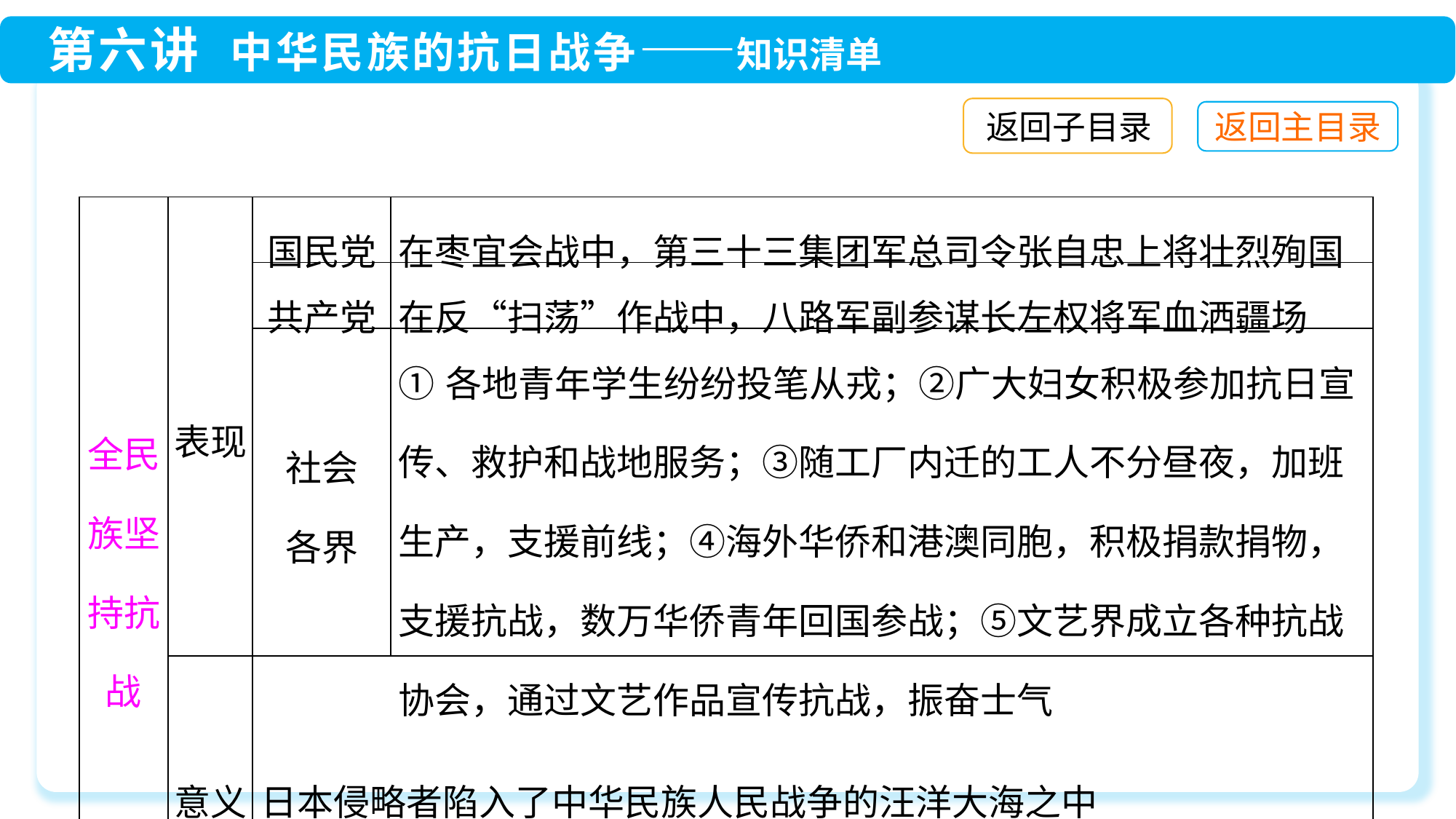

返回子目录
| 全民族坚持抗战 | 表现 | 国民党 | 在枣宜会战中，第三十三集团军总司令张自忠上将壮烈殉国 |
| --- | --- | --- | --- |
|  |  | 共产党 | 在反“扫荡”作战中，八路军副参谋长左权将军血洒疆场 |
|  |  | 社会 各界 | ①各地青年学生纷纷投笔从戎；②广大妇女积极参加抗日宣传、救护和战地服务；③随工厂内迁的工人不分昼夜，加班生产，支援前线；④海外华侨和港澳同胞，积极捐款捐物，支援抗战，数万华侨青年回国参战；⑤文艺界成立各种抗战协会，通过文艺作品宣传抗战，振奋士气 |
|  | 意义 | 日本侵略者陷入了中华民族人民战争的汪洋大海之中 |  |